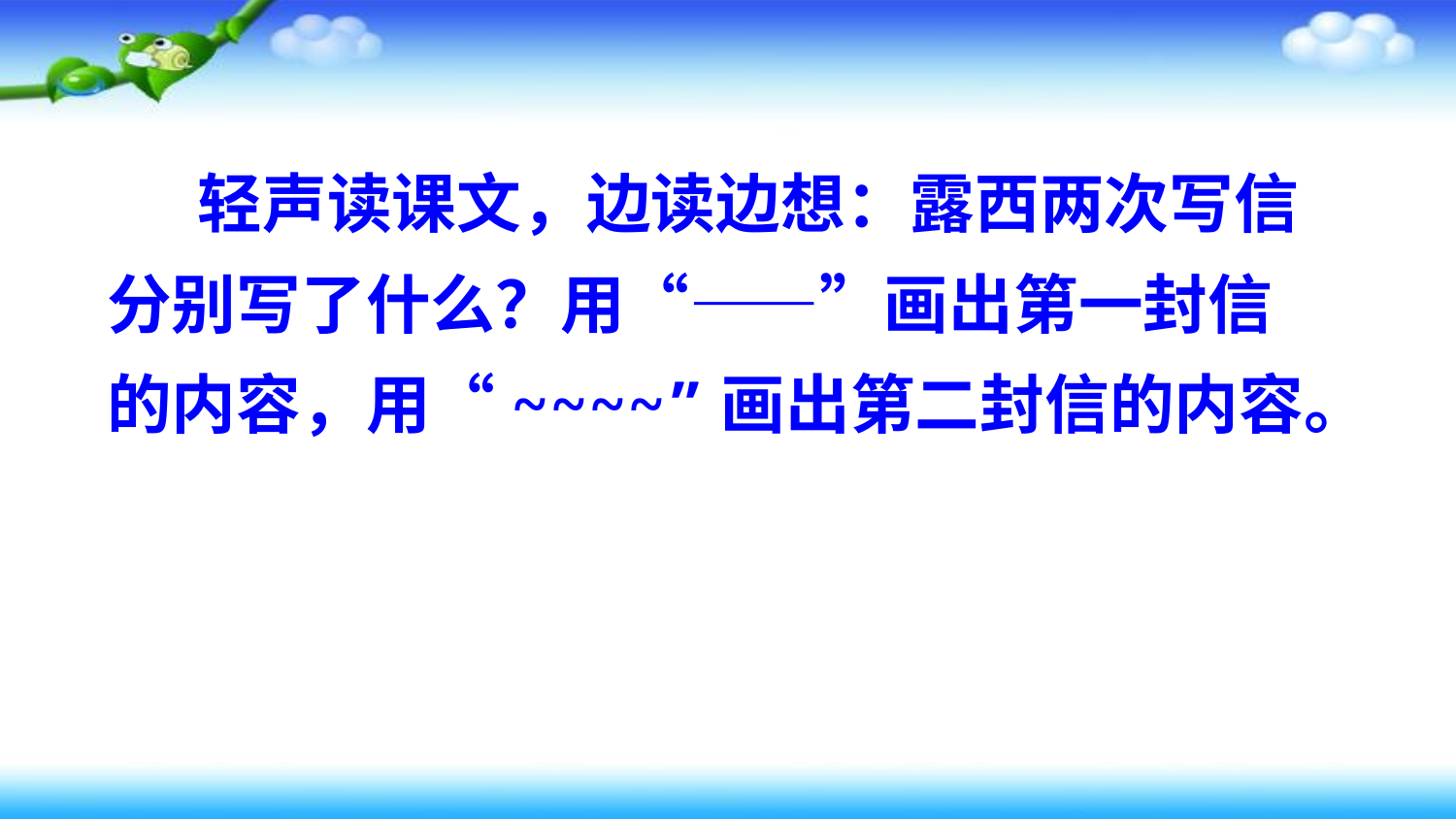

# 轻声读课文，边读边想：露西两次写信分别写了什么？用“——”画出第一封信的内容，用“~~~~”画出第二封信的内容。